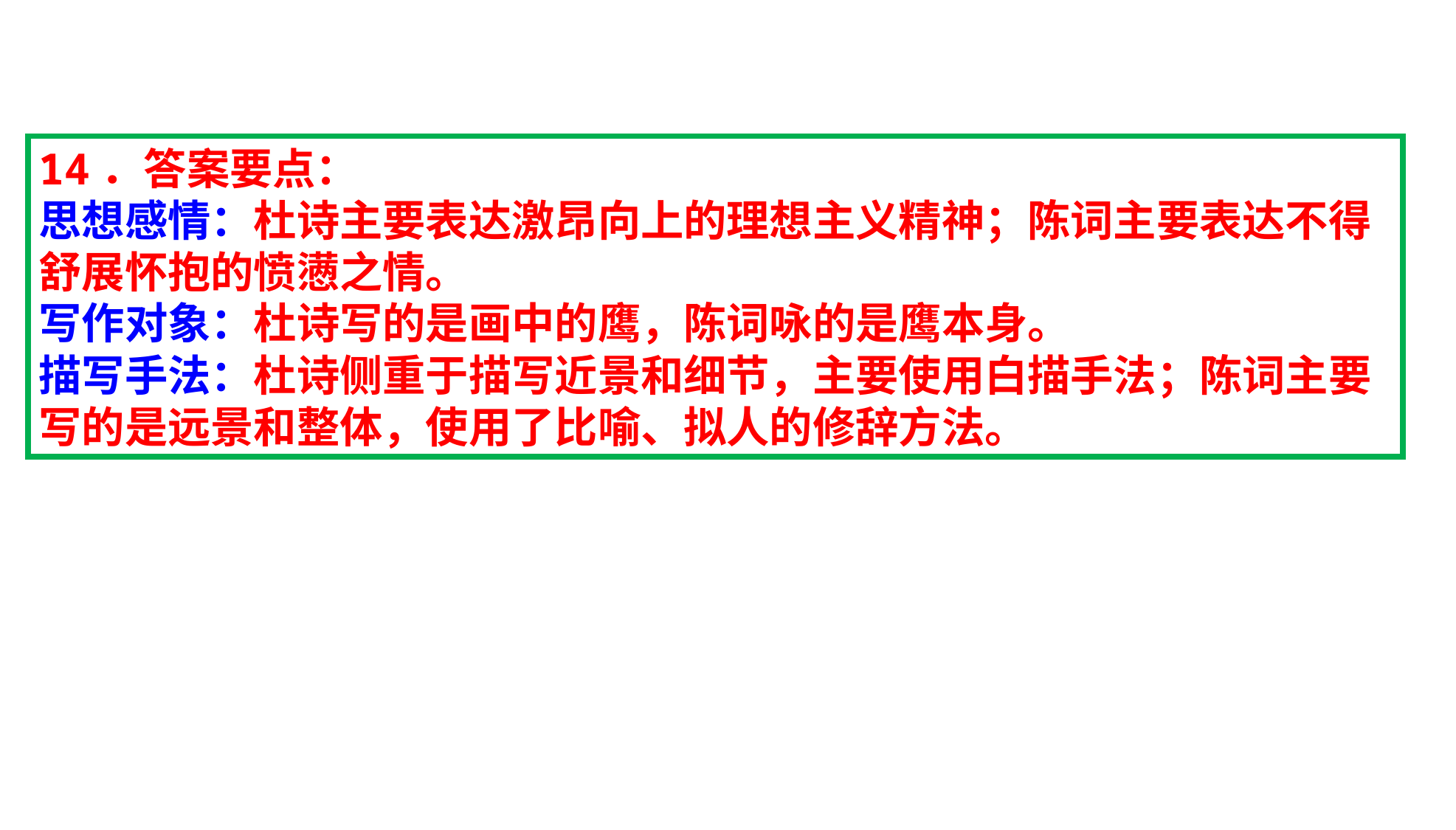

14．答案要点：
思想感情：杜诗主要表达激昂向上的理想主义精神；陈词主要表达不得舒展怀抱的愤懑之情。
写作对象：杜诗写的是画中的鹰，陈词咏的是鹰本身。
描写手法：杜诗侧重于描写近景和细节，主要使用白描手法；陈词主要写的是远景和整体，使用了比喻、拟人的修辞方法。